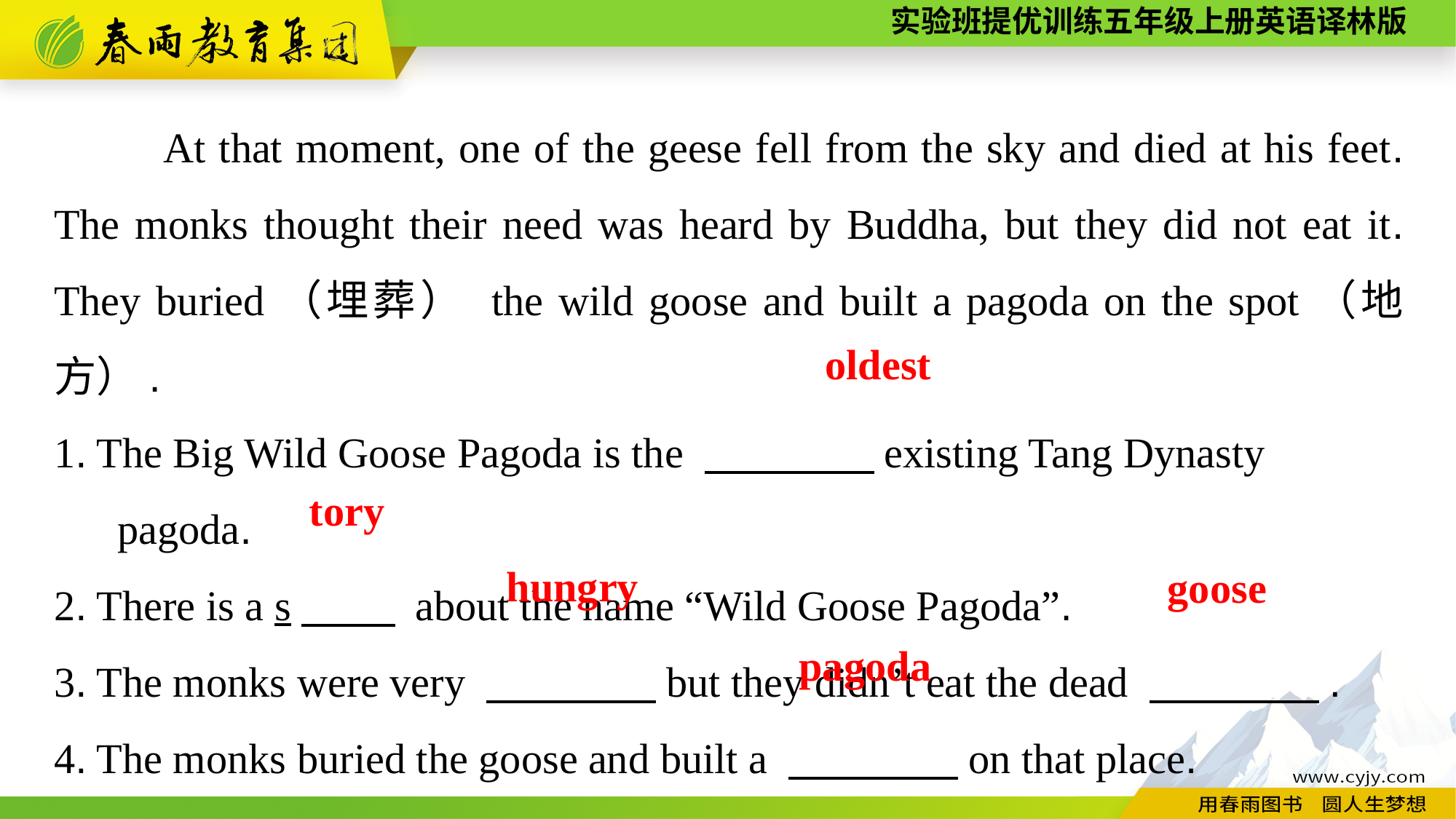

At that moment, one of the geese fell from the sky and died at his feet. The monks thought their need was heard by Buddha, but they did not eat it. They buried（埋葬） the wild goose and built a pagoda on the spot（地方）.
1. The Big Wild Goose Pagoda is the 　　　　existing Tang Dynasty
      pagoda.
2. There is a s　 　 about the name “Wild Goose Pagoda”.
3. The monks were very 　　　　but they didn’t eat the dead 　　　　.
4. The monks buried the goose and built a 　　　　on that place.
oldest
tory
hungry
goose
pagoda